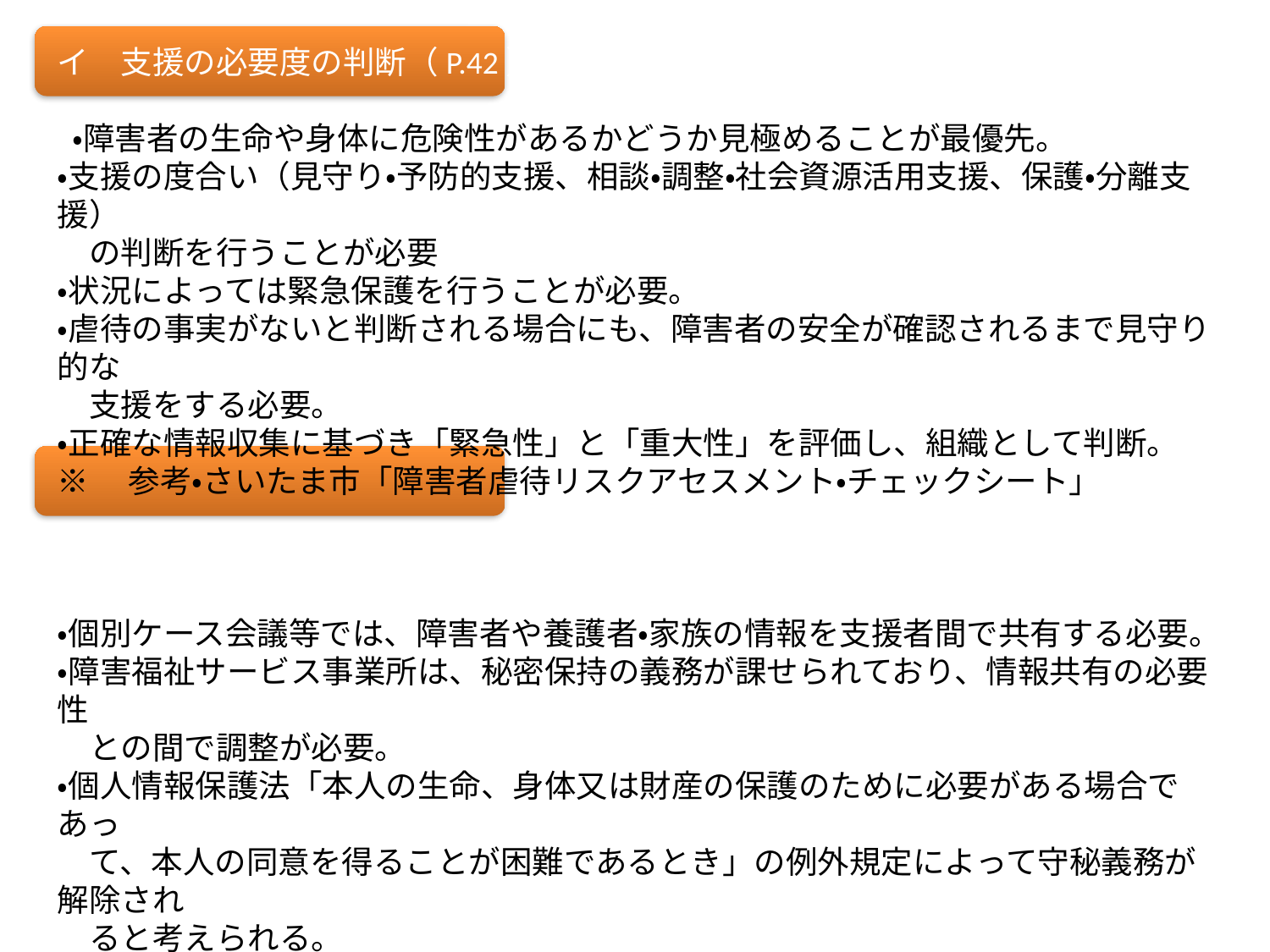

イ　支援の必要度の判断（P.42）

 ・障害者の生命や身体に危険性があるかどうか見極めることが最優先。
・支援の度合い（見守り・予防的支援、相談・調整・社会資源活用支援、保護・分離支援）
　の判断を行うことが必要
・状況によっては緊急保護を行うことが必要。
・虐待の事実がないと判断される場合にも、障害者の安全が確認されるまで見守り的な
　支援をする必要。
・正確な情報収集に基づき「緊急性」と「重大性」を評価し、組織として判断。
※　参考・さいたま市「障害者虐待リスクアセスメント・チェックシート」

ウ　個人情報の取扱い（P.43）

・個別ケース会議等では、障害者や養護者・家族の情報を支援者間で共有する必要。
・障害福祉サービス事業所は、秘密保持の義務が課せられており、情報共有の必要性
　との間で調整が必要。
・個人情報保護法「本人の生命、身体又は財産の保護のために必要がある場合であっ
　て、本人の同意を得ることが困難であるとき」の例外規定によって守秘義務が解除され
　ると考えられる。